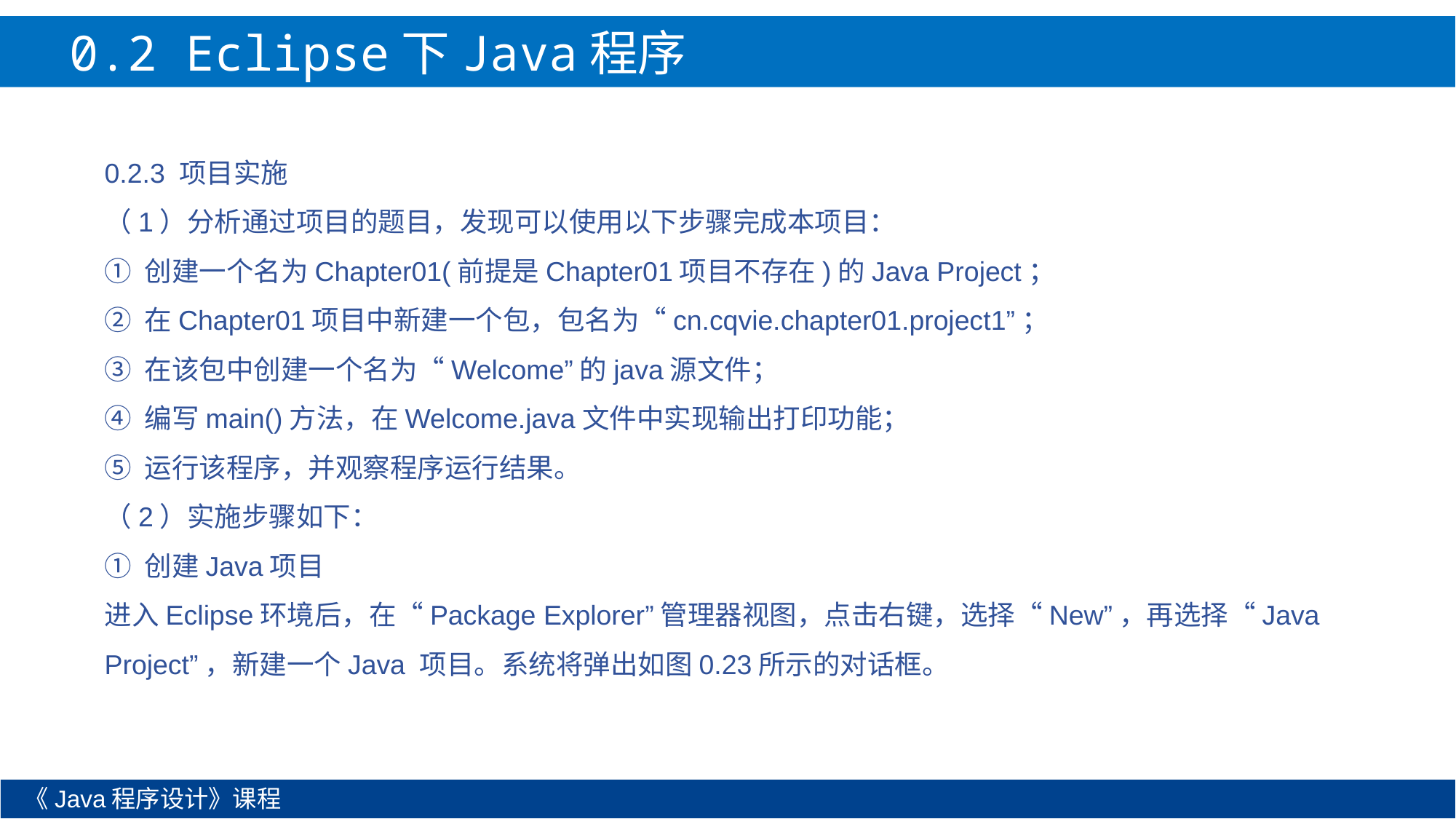

0.2 Eclipse下Java程序开发
0.2.3 项目实施
（1）分析通过项目的题目，发现可以使用以下步骤完成本项目：
① 创建一个名为Chapter01(前提是Chapter01项目不存在)的Java Project；
② 在Chapter01项目中新建一个包，包名为“cn.cqvie.chapter01.project1”；
③ 在该包中创建一个名为“Welcome”的java源文件；
④ 编写main()方法，在Welcome.java文件中实现输出打印功能；
⑤ 运行该程序，并观察程序运行结果。
（2）实施步骤如下：
① 创建Java项目
进入Eclipse环境后，在“Package Explorer”管理器视图，点击右键，选择“New”，再选择“Java Project”，新建一个Java 项目。系统将弹出如图0.23所示的对话框。
《Java程序设计》课程